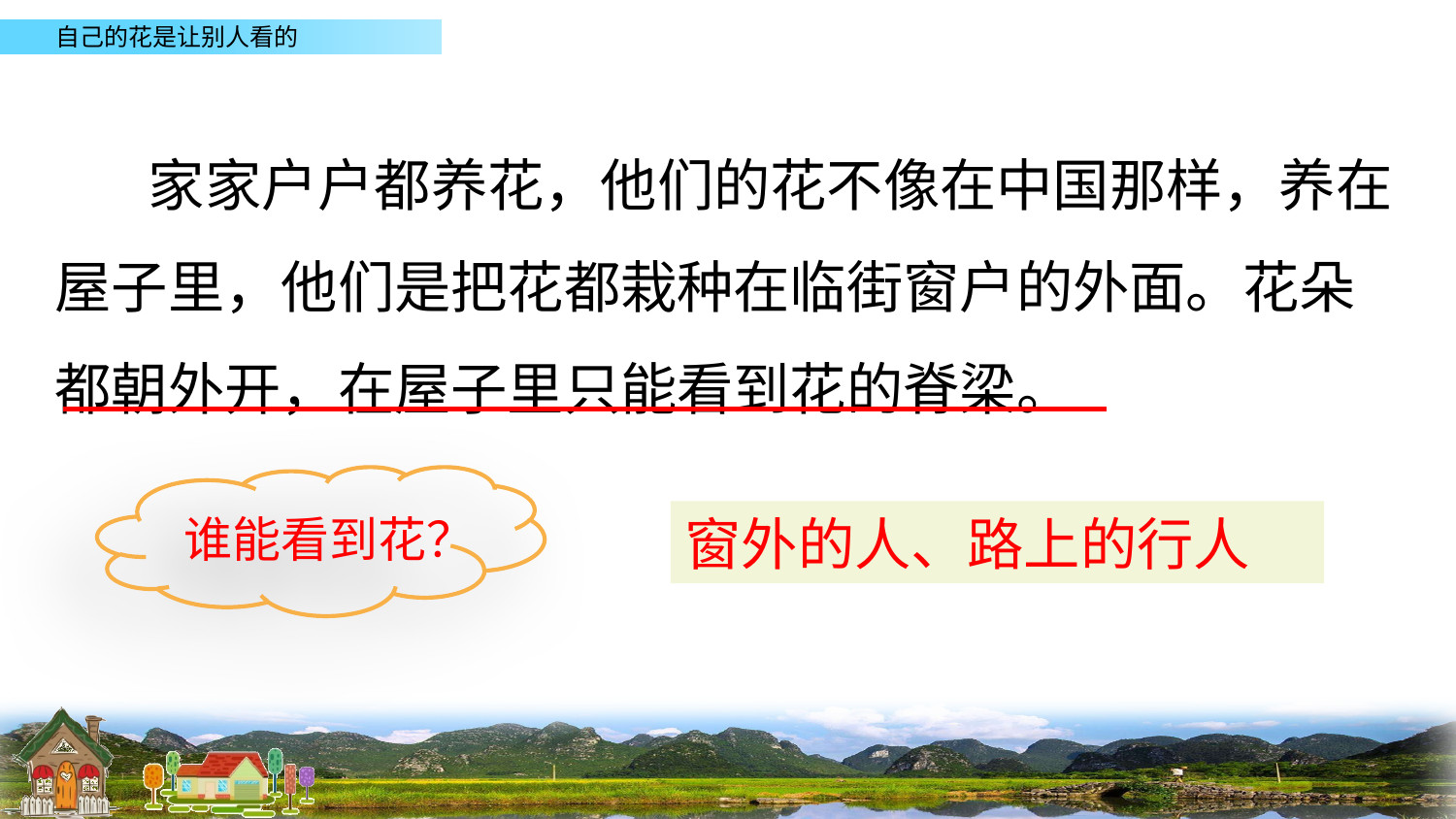

家家户户都养花，他们的花不像在中国那样，养在屋子里，他们是把花都栽种在临街窗户的外面。花朵都朝外开，在屋子里只能看到花的脊梁。
谁能看到花？
窗外的人、路上的行人